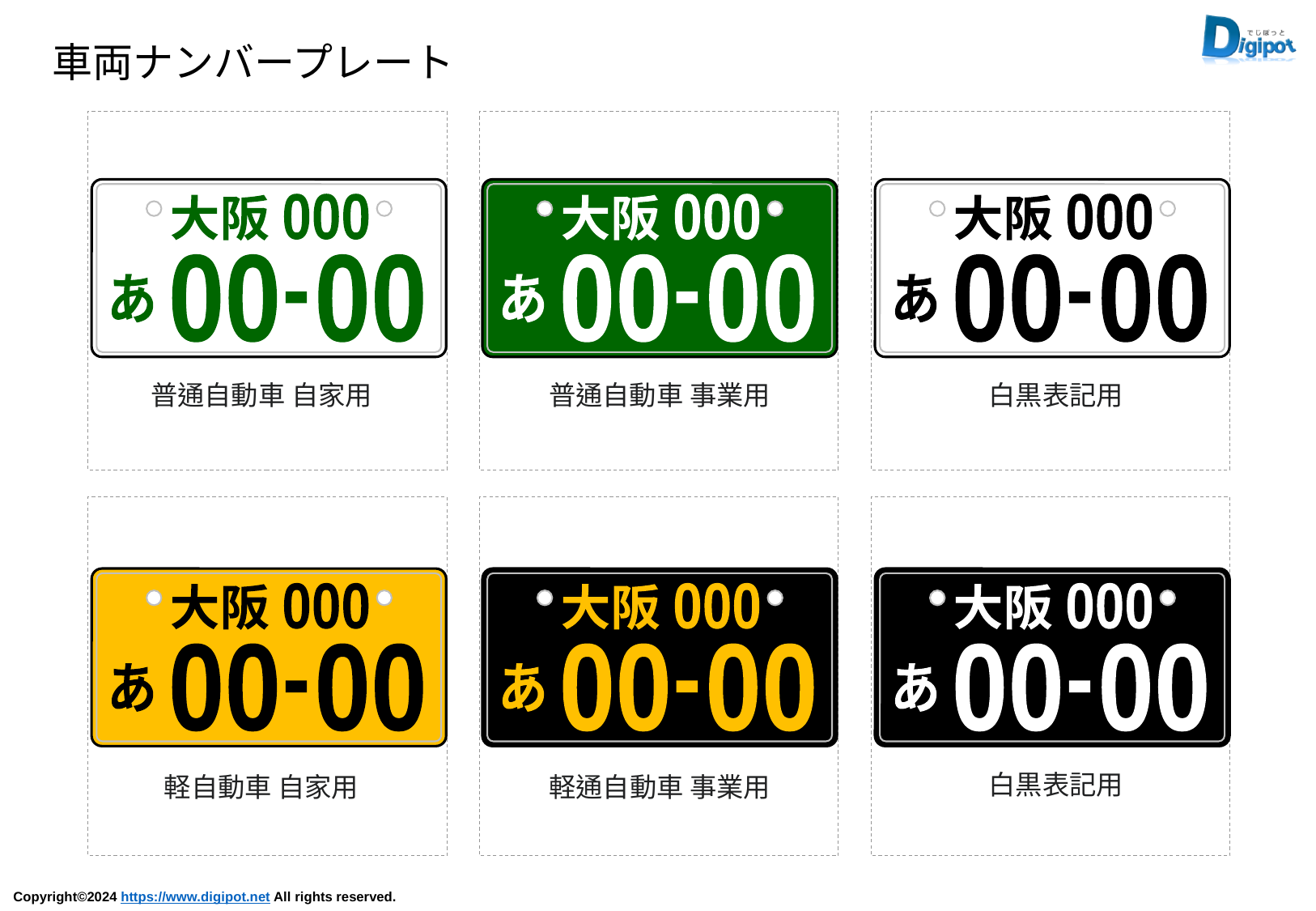

車両ナンバープレート

000
大阪

00
00
あ

000
大阪

00
00
あ

000
大阪

00
00
あ

普通自動車 自家用
普通自動車 事業用
白黒表記用

000
大阪

00
00
あ

000
大阪

00
00
あ

000
大阪

00
00
あ

白黒表記用
軽自動車 自家用
軽通自動車 事業用